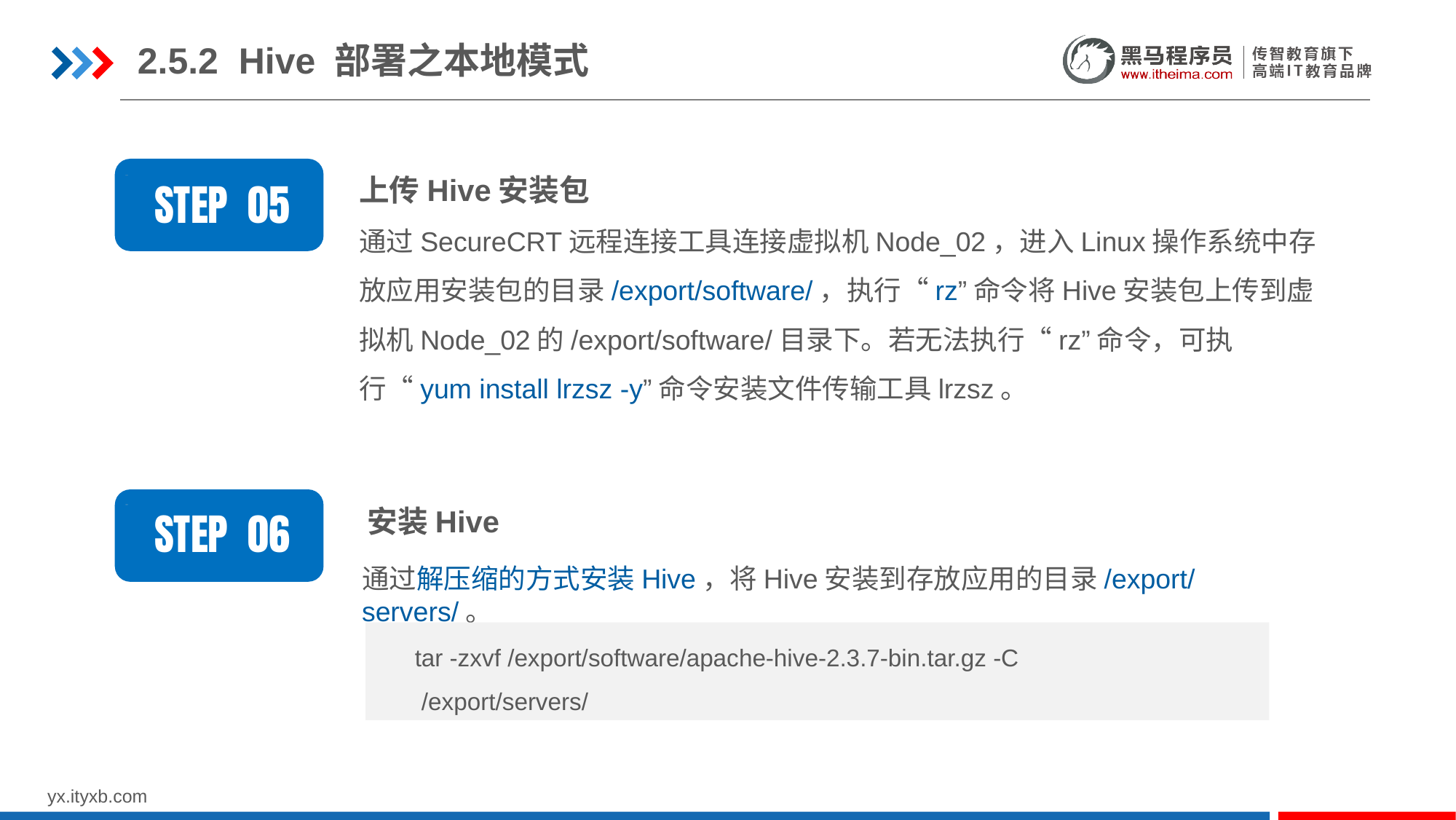

2.5.2  Hive 部署之本地模式

上传Hive安装包
通过SecureCRT远程连接工具连接虚拟机Node_02，进入Linux操作系统中存放应用安装包的目录/export/software/，执行“rz”命令将Hive安装包上传到虚拟机Node_02的/export/software/目录下。若无法执行“rz”命令，可执行“yum install lrzsz -y”命令安装文件传输工具lrzsz。

STEP  05
安装Hive

STEP  06
通过解压缩的方式安装Hive，将Hive安装到存放应用的目录/export/servers/。
 tar -zxvf /export/software/apache-hive-2.3.7-bin.tar.gz -C
  /export/servers/